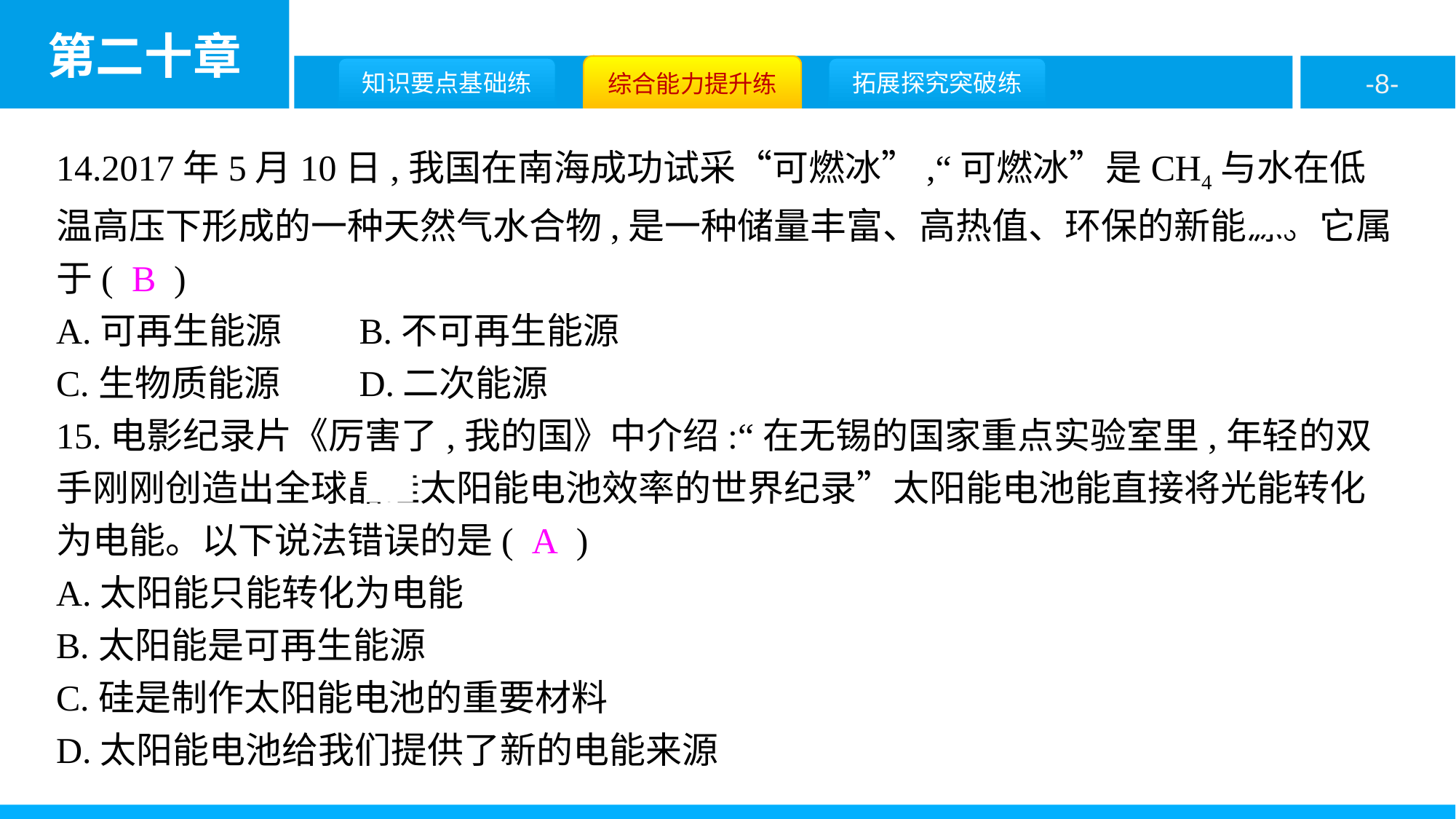

14.2017年5月10日,我国在南海成功试采“可燃冰”,“可燃冰”是CH4与水在低温高压下形成的一种天然气水合物,是一种储量丰富、高热值、环保的新能源。它属于(  B  )
A.可再生能源	B.不可再生能源
C.生物质能源	D.二次能源
15.电影纪录片《厉害了,我的国》中介绍:“在无锡的国家重点实验室里,年轻的双手刚刚创造出全球晶硅太阳能电池效率的世界纪录”太阳能电池能直接将光能转化为电能。以下说法错误的是(  A  )
A.太阳能只能转化为电能
B.太阳能是可再生能源
C.硅是制作太阳能电池的重要材料
D.太阳能电池给我们提供了新的电能来源